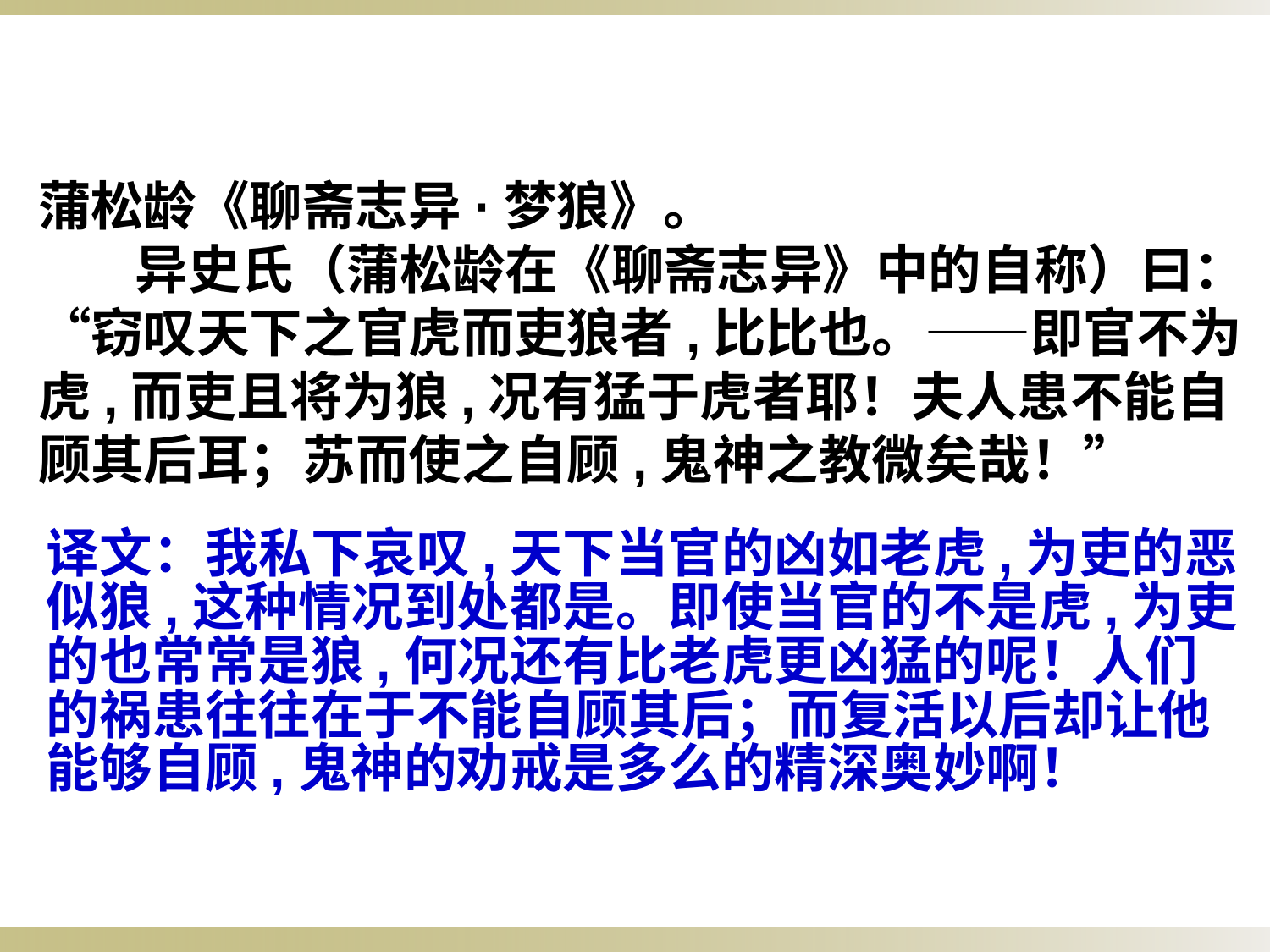

蒲松龄《聊斋志异·梦狼》。
       异史氏（蒲松龄在《聊斋志异》中的自称）曰：“窃叹天下之官虎而吏狼者,比比也。——即官不为虎,而吏且将为狼,况有猛于虎者耶！夫人患不能自顾其后耳；苏而使之自顾,鬼神之教微矣哉！”
译文：我私下哀叹,天下当官的凶如老虎,为吏的恶似狼,这种情况到处都是。即使当官的不是虎,为吏的也常常是狼,何况还有比老虎更凶猛的呢！人们的祸患往往在于不能自顾其后；而复活以后却让他能够自顾,鬼神的劝戒是多么的精深奥妙啊！